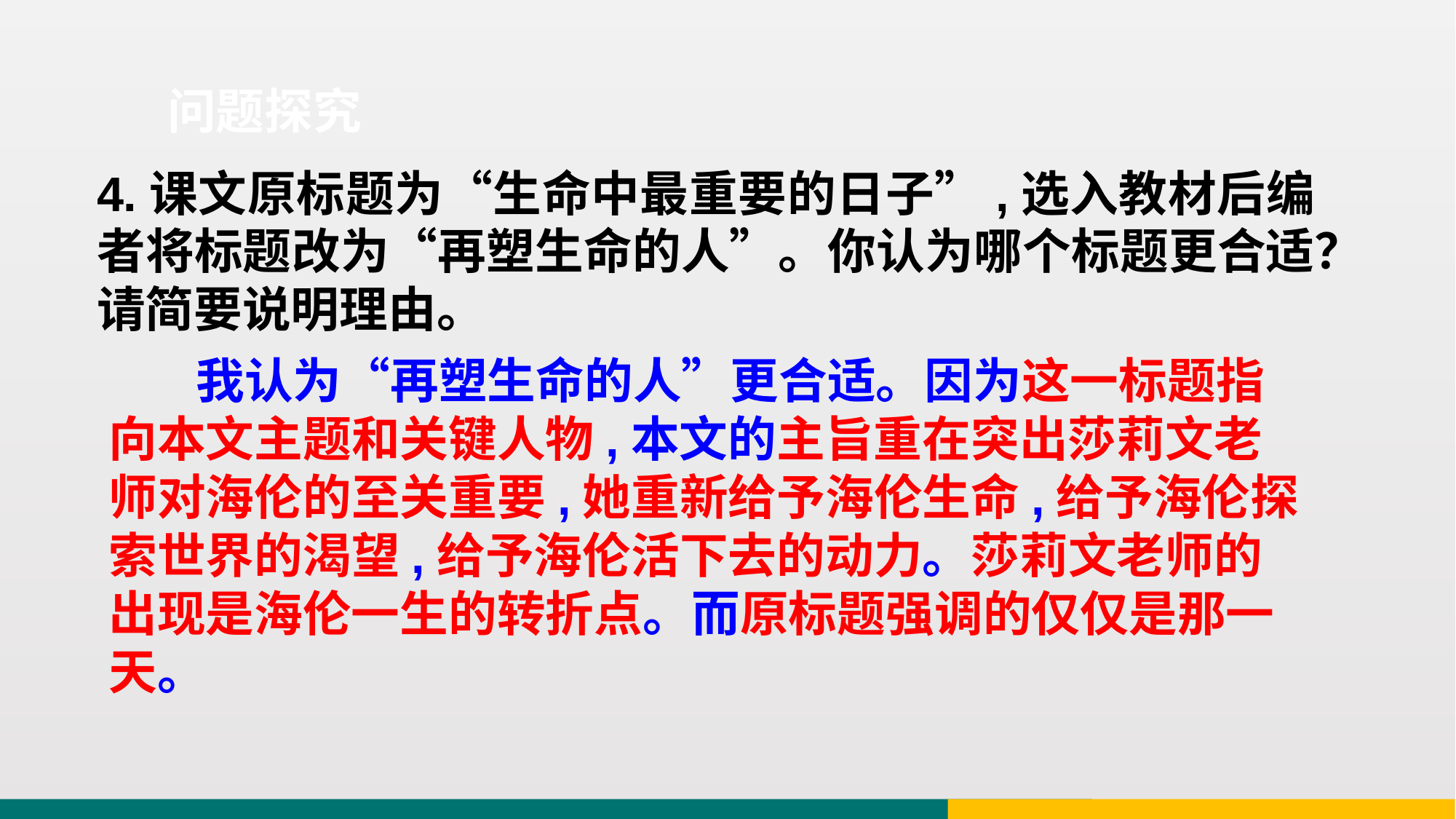

问题探究
4.课文原标题为“生命中最重要的日子”,选入教材后编者将标题改为“再塑生命的人”。你认为哪个标题更合适？请简要说明理由。
        我认为“再塑生命的人”更合适。因为这一标题指向本文主题和关键人物,本文的主旨重在突出莎莉文老师对海伦的至关重要,她重新给予海伦生命,给予海伦探索世界的渴望,给予海伦活下去的动力。莎莉文老师的出现是海伦一生的转折点。而原标题强调的仅仅是那一天。